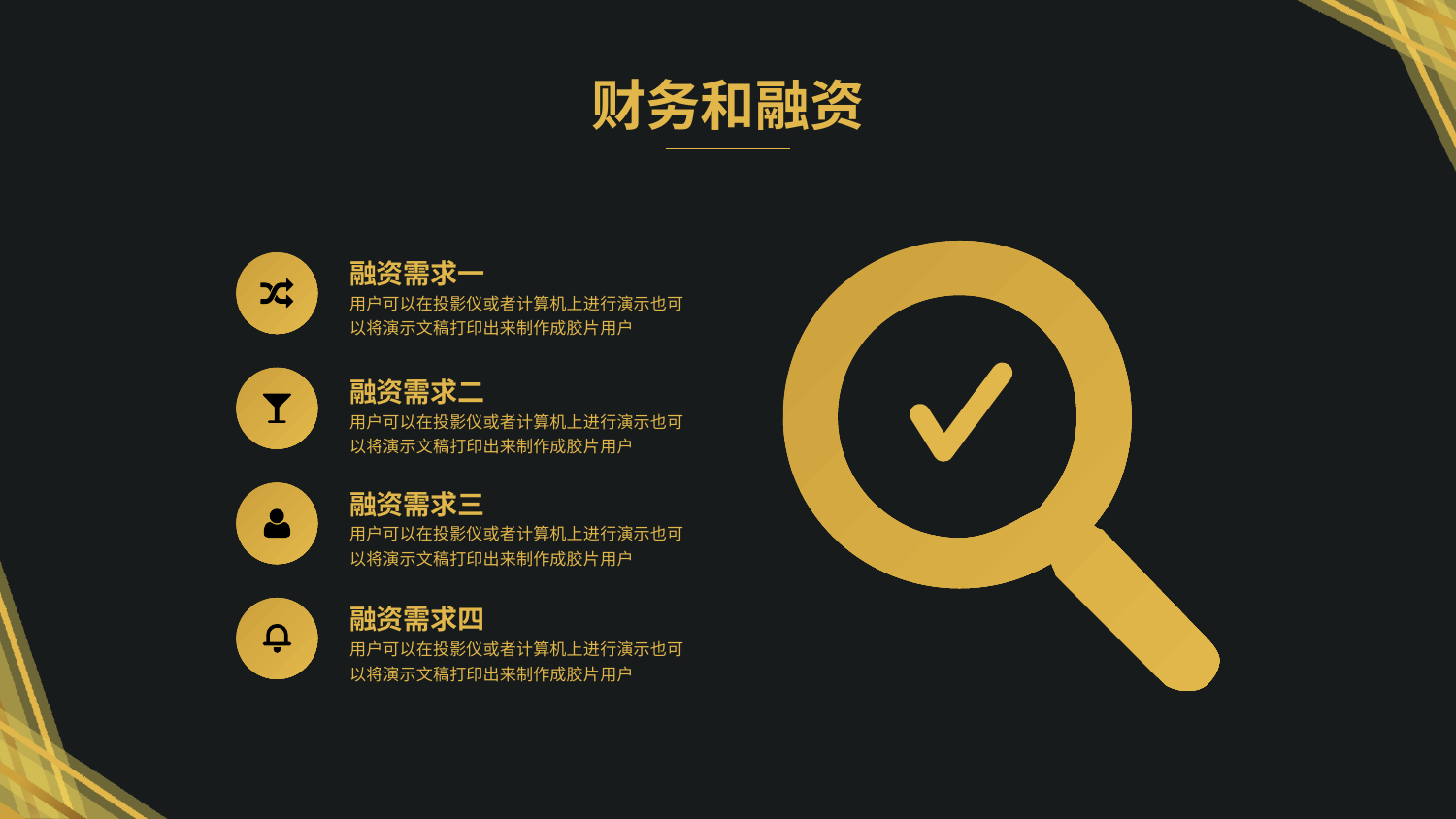

财务和融资

融资需求一
用户可以在投影仪或者计算机上进行演示也可以将演示文稿打印出来制作成胶片用户

融资需求二
用户可以在投影仪或者计算机上进行演示也可以将演示文稿打印出来制作成胶片用户

融资需求三
用户可以在投影仪或者计算机上进行演示也可以将演示文稿打印出来制作成胶片用户

融资需求四
用户可以在投影仪或者计算机上进行演示也可以将演示文稿打印出来制作成胶片用户